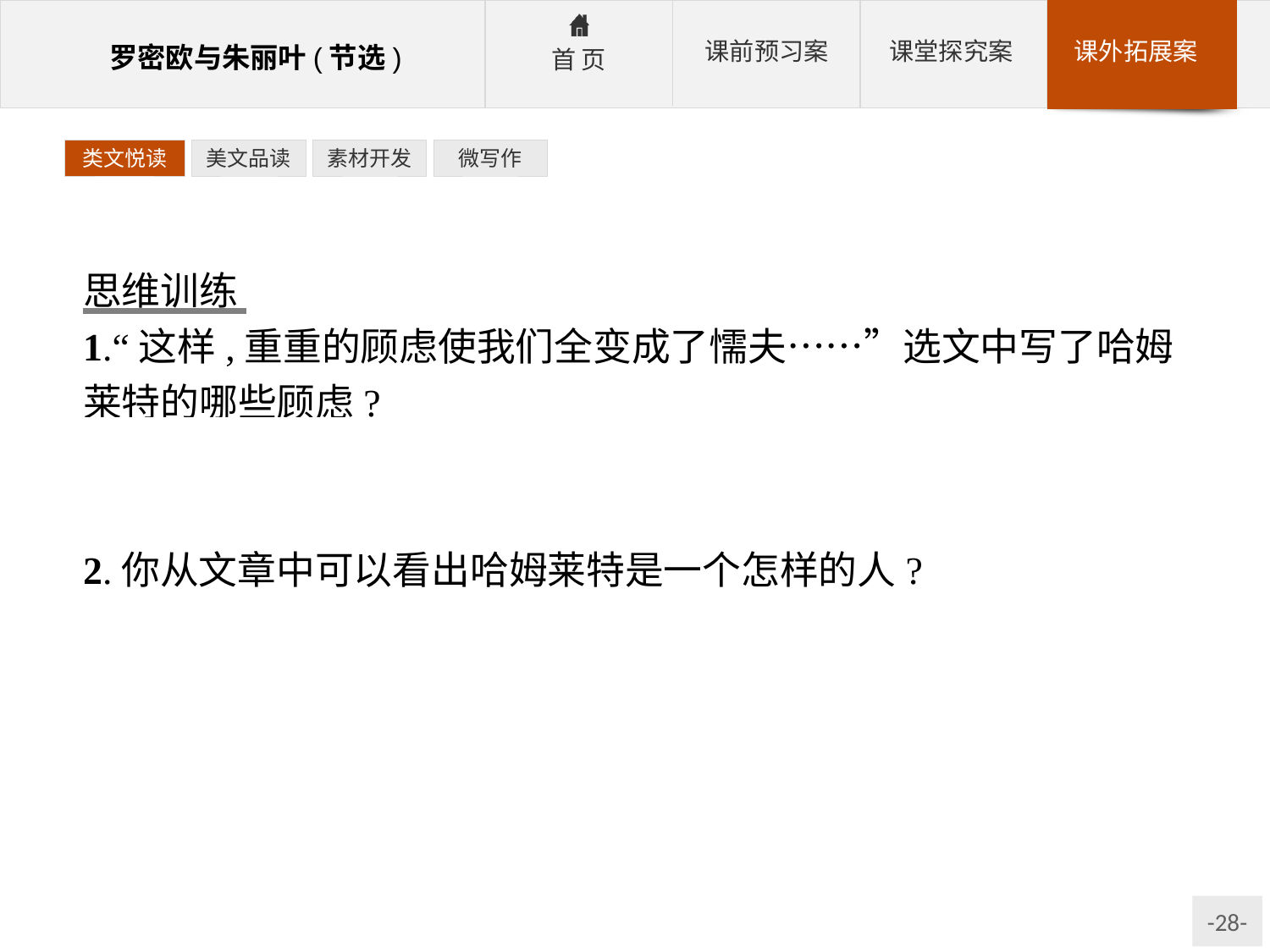

类文悦读
美文品读
素材开发
微写作
思维训练
1.“这样,重重的顾虑使我们全变成了懦夫……”选文中写了哈姆莱特的哪些顾虑?
参考答案:是选择死亡,还是忍受无奈;惧怕不可知的死,在那死的睡眠里,究竟要做些什么梦。
2.你从文章中可以看出哈姆莱特是一个怎样的人?
参考答案:哈姆莱特是一个做事谨慎,爱好思考的人文主义者,所以为此他在“生存与毁灭”的思想中矛盾重重,同时他在奥菲利娅眼里又是一个聪明、智慧、能言善辩,极为优秀的人。